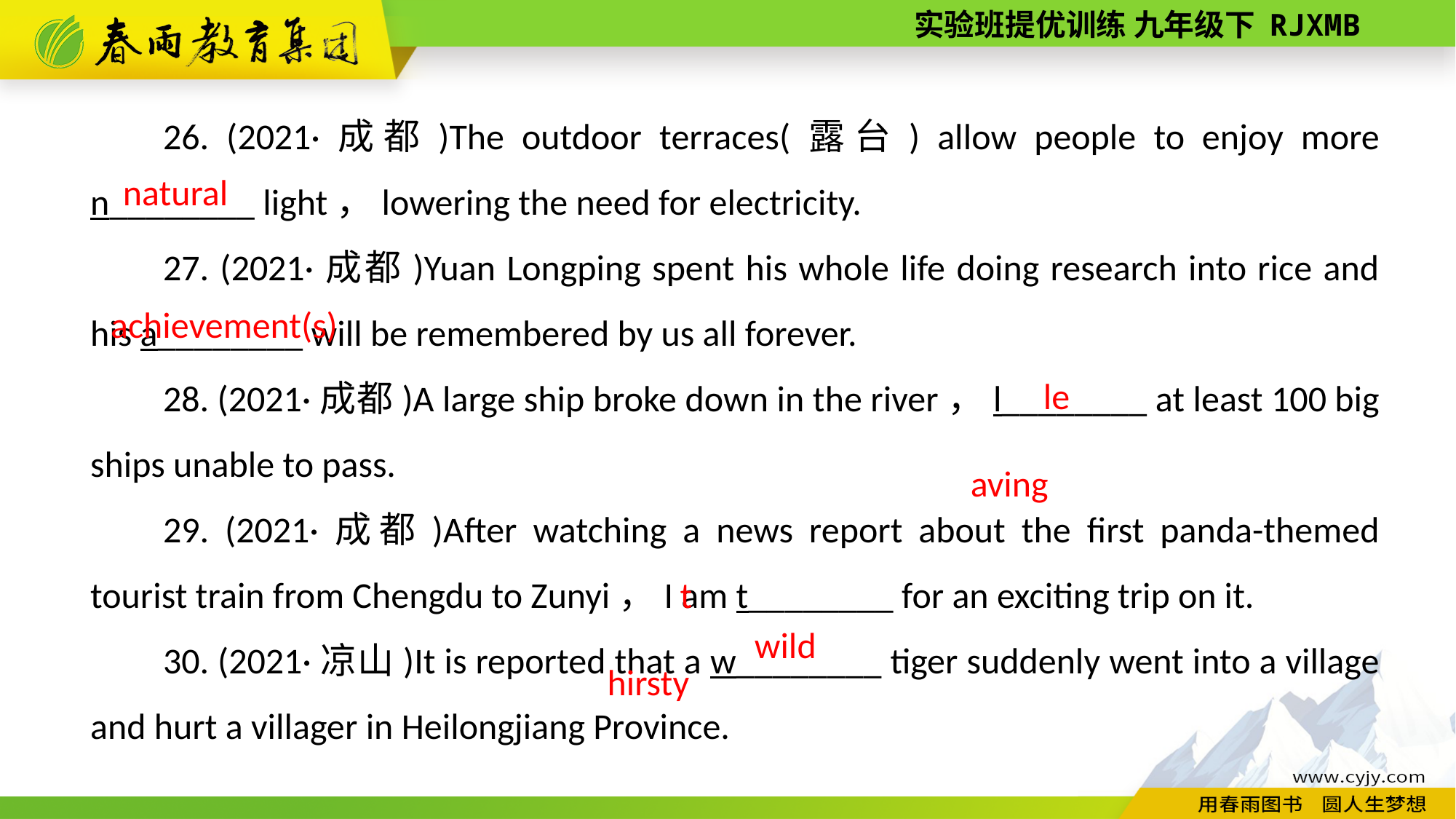

26. (2021·成都)The outdoor terraces(露台) allow people to enjoy more n________ light，lowering the need for electricity.
27. (2021·成都)Yuan Longping spent his whole life doing research into rice and his a________ will be remembered by us all forever.
28. (2021·成都)A large ship broke down in the river，l________ at least 100 big ships unable to pass.
29. (2021·成都)After watching a news report about the first panda-themed tourist train from Chengdu to Zunyi，I am t________ for an exciting trip on it.
30. (2021·凉山)It is reported that a w________ tiger suddenly went into a village and hurt a villager in Heilongjiang Province.
natural
achievement(s)
leaving
thirsty
 wild